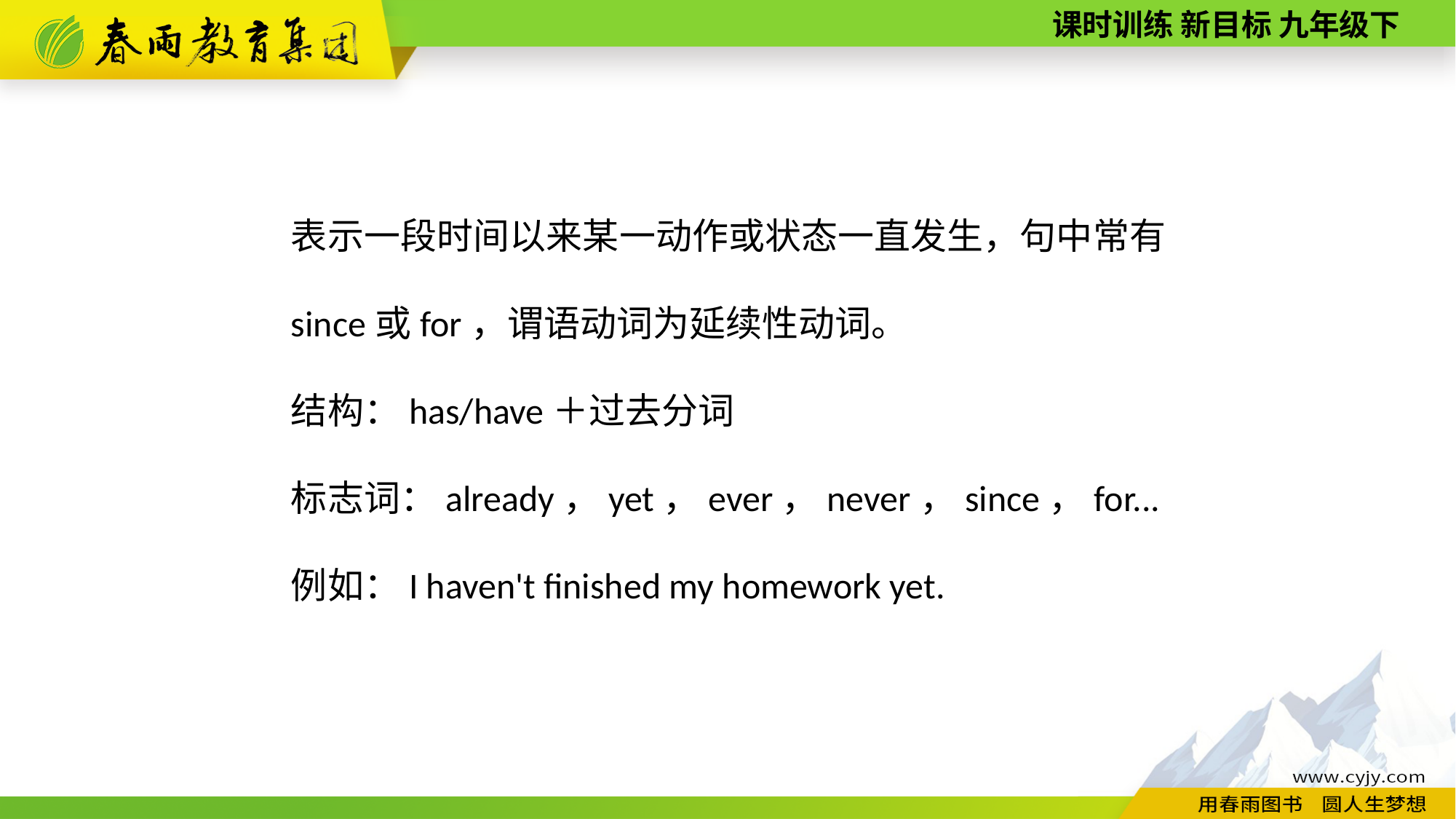

表示一段时间以来某一动作或状态一直发生，句中常有since或for，谓语动词为延续性动词。
结构：has/have＋过去分词
标志词：already，yet，ever，never，since，for...
例如：I haven't finished my homework yet.